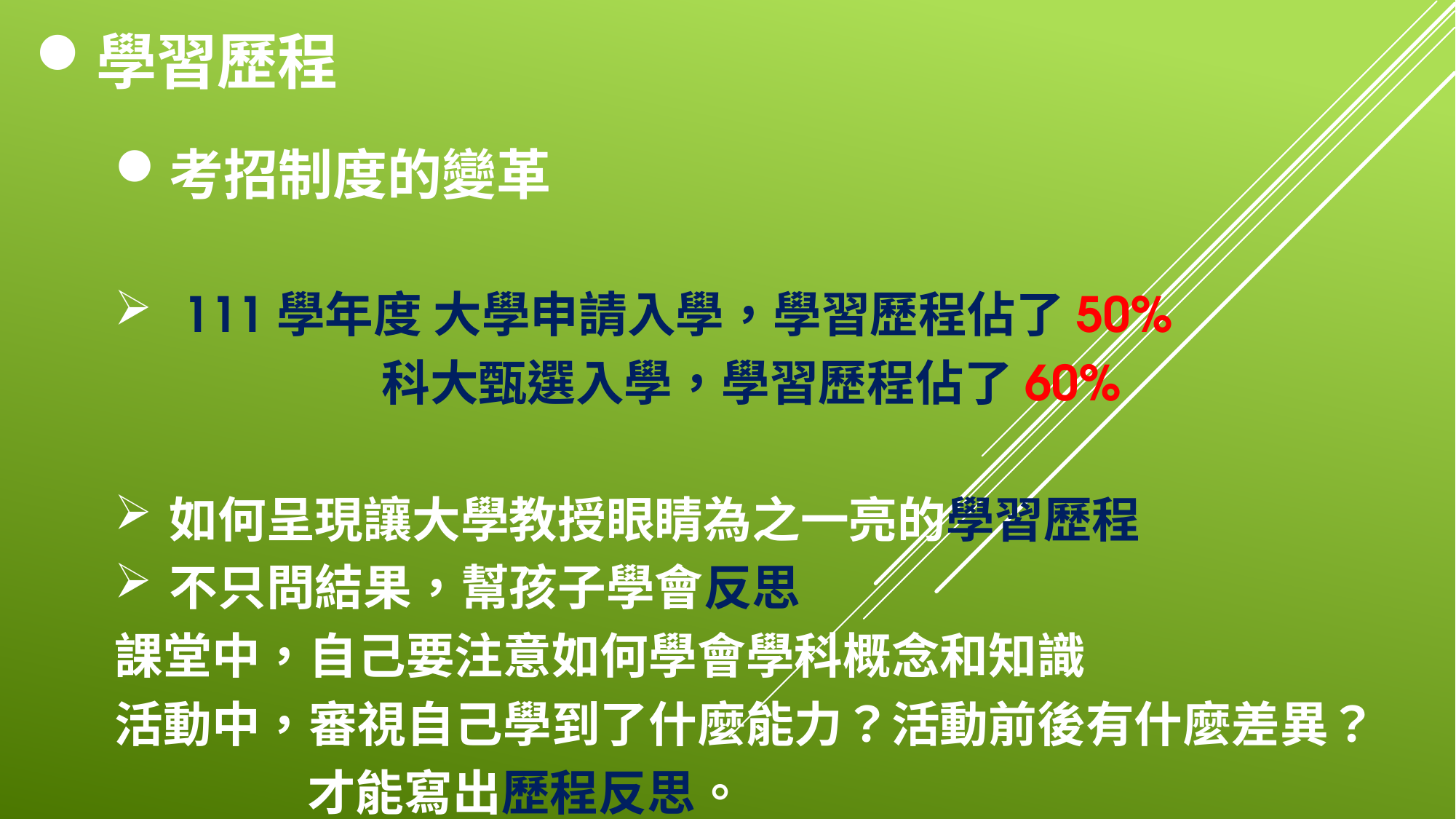

學習歷程
考招制度的變革

111學年度 大學申請入學，學習歷程佔了50%
                       科大甄選入學，學習歷程佔了60%

如何呈現讓大學教授眼睛為之一亮的學習歷程
不只問結果，幫孩子學會反思
課堂中，自己要注意如何學會學科概念和知識
活動中，審視自己學到了什麼能力？活動前後有什麼差異？才能寫出歷程反思。